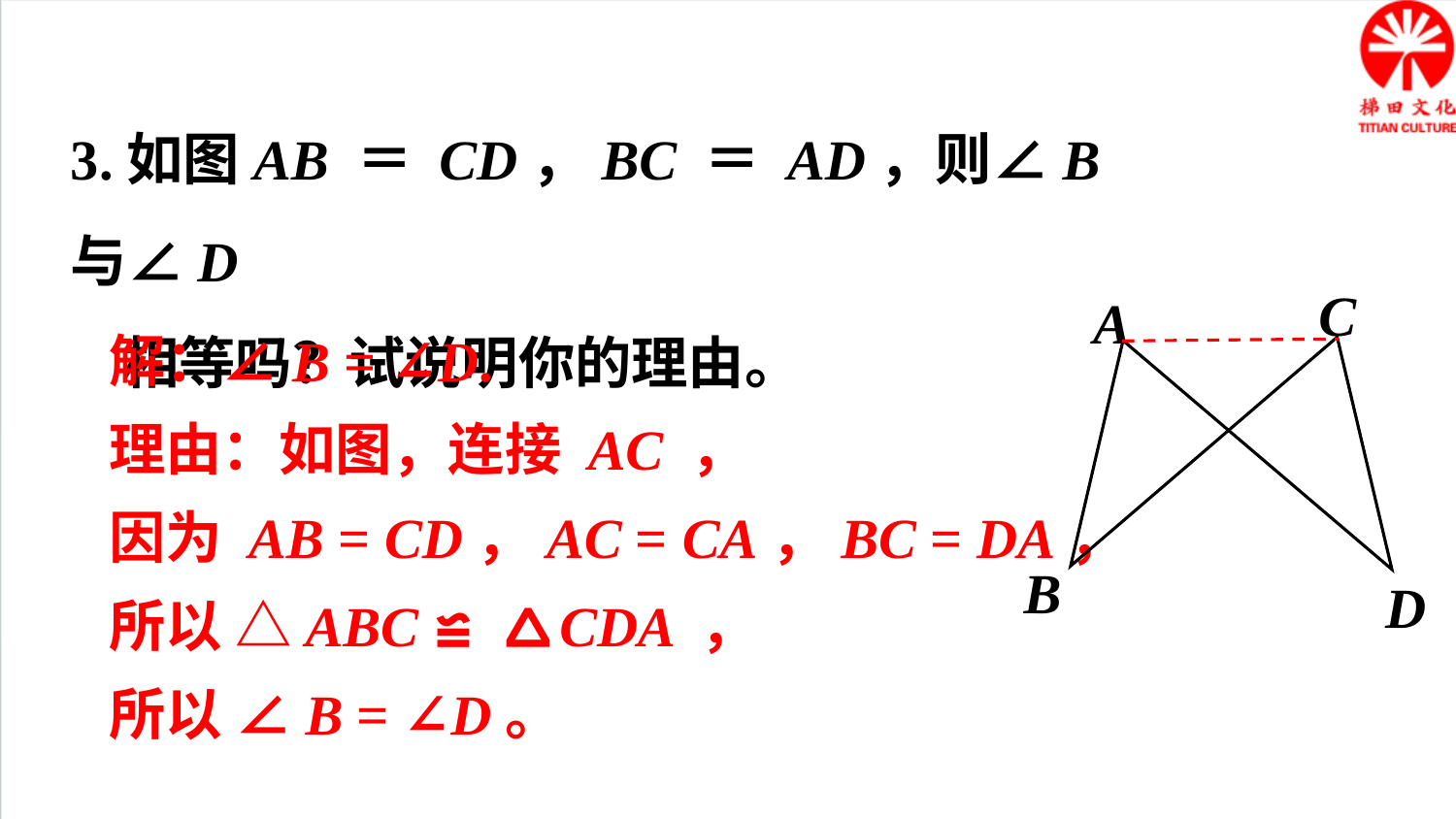

3.如图AB ＝ CD，BC ＝ AD，则∠B 与∠D
   相等吗？试说明你的理由。
C
A

B
D
解：∠B = ∠D.
理由：如图，连接 AC ，
因为 AB = CD，AC = CA，BC = DA，
所以 △ABC ≌ △CDA ，
所以 ∠B = ∠D。